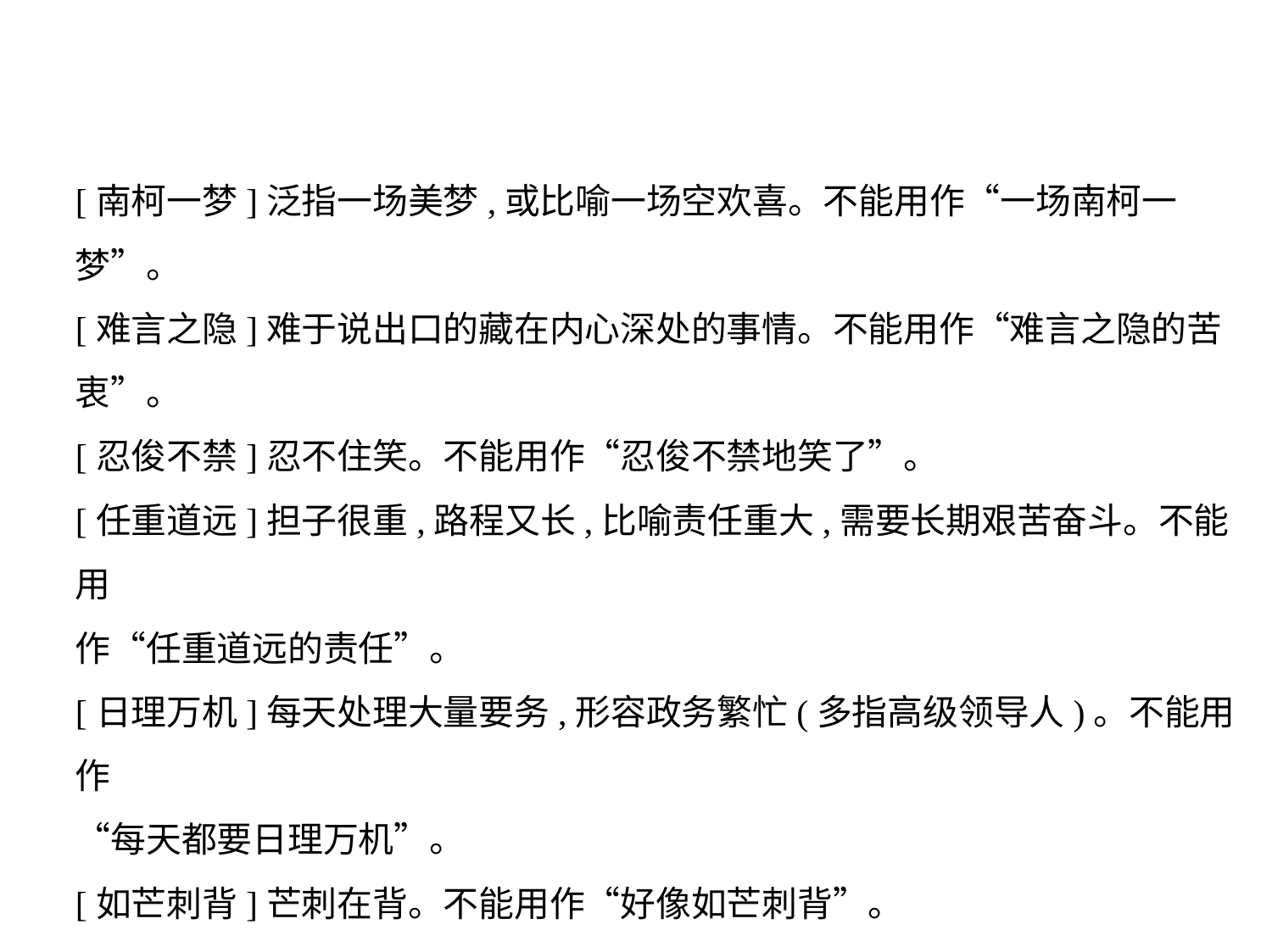

[南柯一梦]泛指一场美梦,或比喻一场空欢喜。不能用作“一场南柯一
梦”。
[难言之隐]难于说出口的藏在内心深处的事情。不能用作“难言之隐的苦
衷”。
[忍俊不禁]忍不住笑。不能用作“忍俊不禁地笑了”。
[任重道远]担子很重,路程又长,比喻责任重大,需要长期艰苦奋斗。不能用
作“任重道远的责任”。
[日理万机]每天处理大量要务,形容政务繁忙(多指高级领导人)。不能用作
“每天都要日理万机”。
[如芒刺背]芒刺在背。不能用作“好像如芒刺背”。